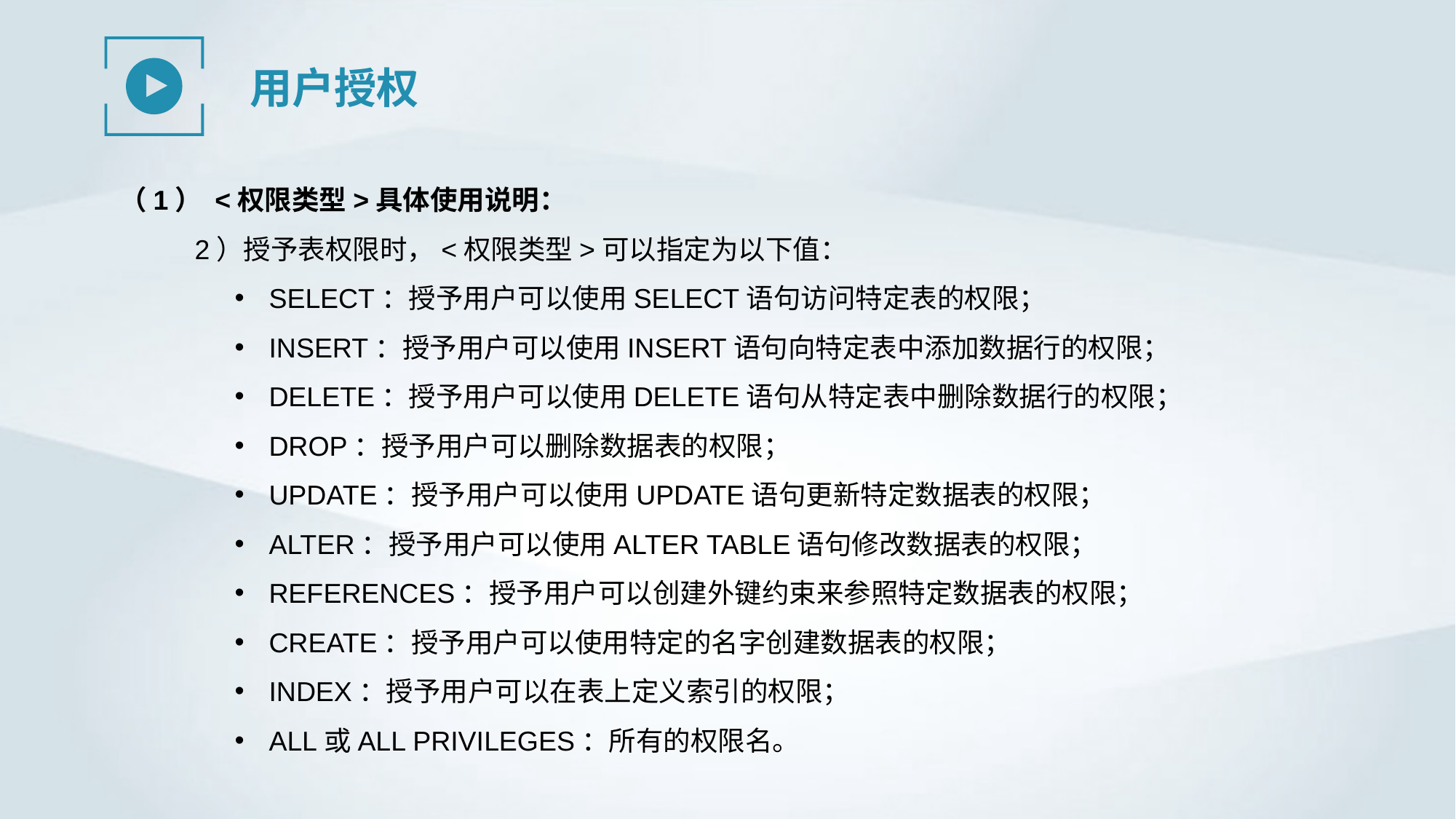

用户授权
（1） <权限类型>具体使用说明：
2）授予表权限时，<权限类型>可以指定为以下值：
SELECT：授予用户可以使用SELECT语句访问特定表的权限；
INSERT：授予用户可以使用INSERT语句向特定表中添加数据行的权限；
DELETE：授予用户可以使用DELETE语句从特定表中删除数据行的权限；
DROP：授予用户可以删除数据表的权限；
UPDATE：授予用户可以使用UPDATE语句更新特定数据表的权限；
ALTER：授予用户可以使用ALTER TABLE语句修改数据表的权限；
REFERENCES：授予用户可以创建外键约束来参照特定数据表的权限；
CREATE：授予用户可以使用特定的名字创建数据表的权限；
INDEX：授予用户可以在表上定义索引的权限；
ALL或ALL PRIVILEGES：所有的权限名。